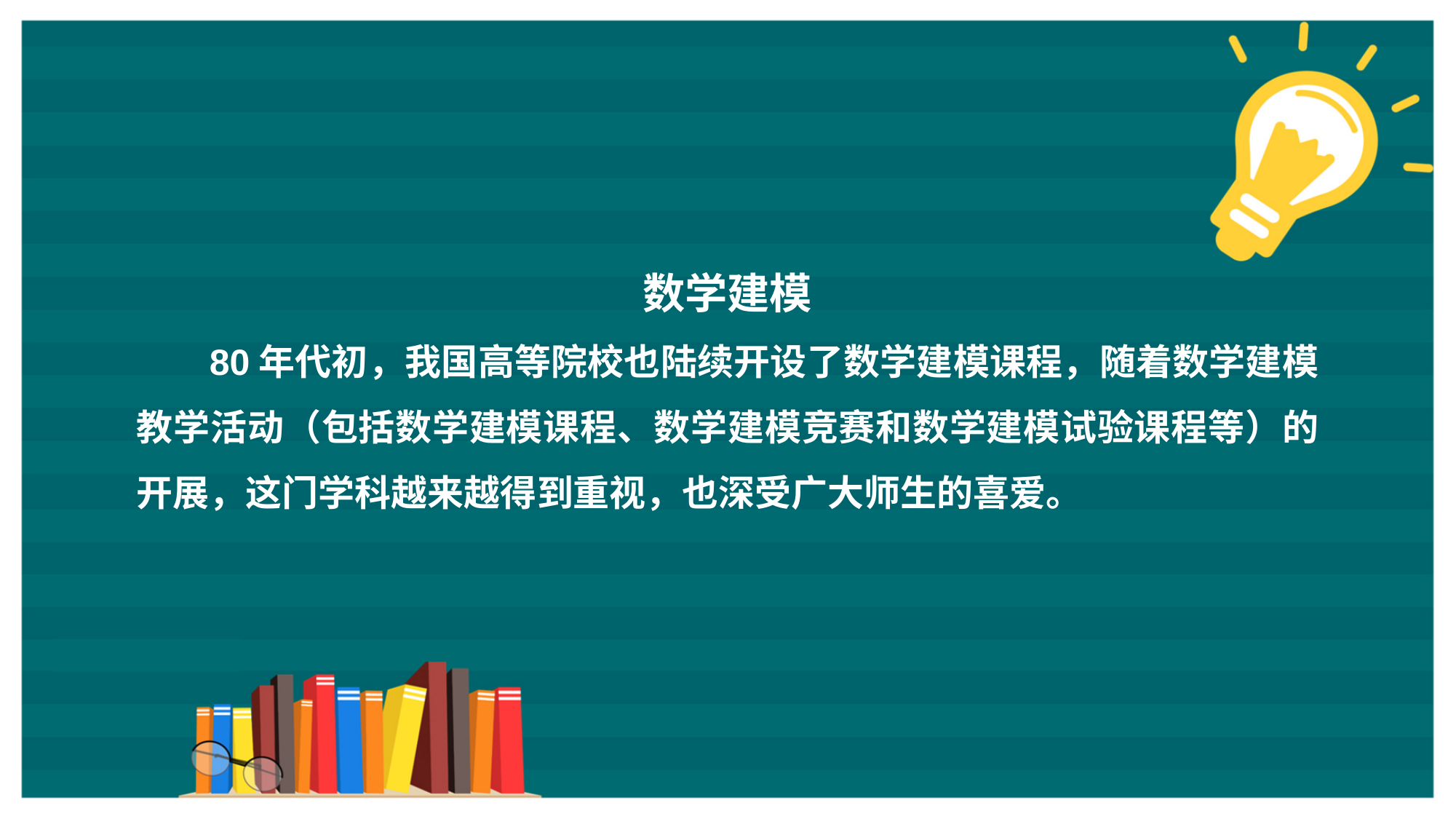

数学建模
80年代初，我国高等院校也陆续开设了数学建模课程，随着数学建模教学活动（包括数学建模课程、数学建模竞赛和数学建模试验课程等）的开展，这门学科越来越得到重视，也深受广大师生的喜爱。